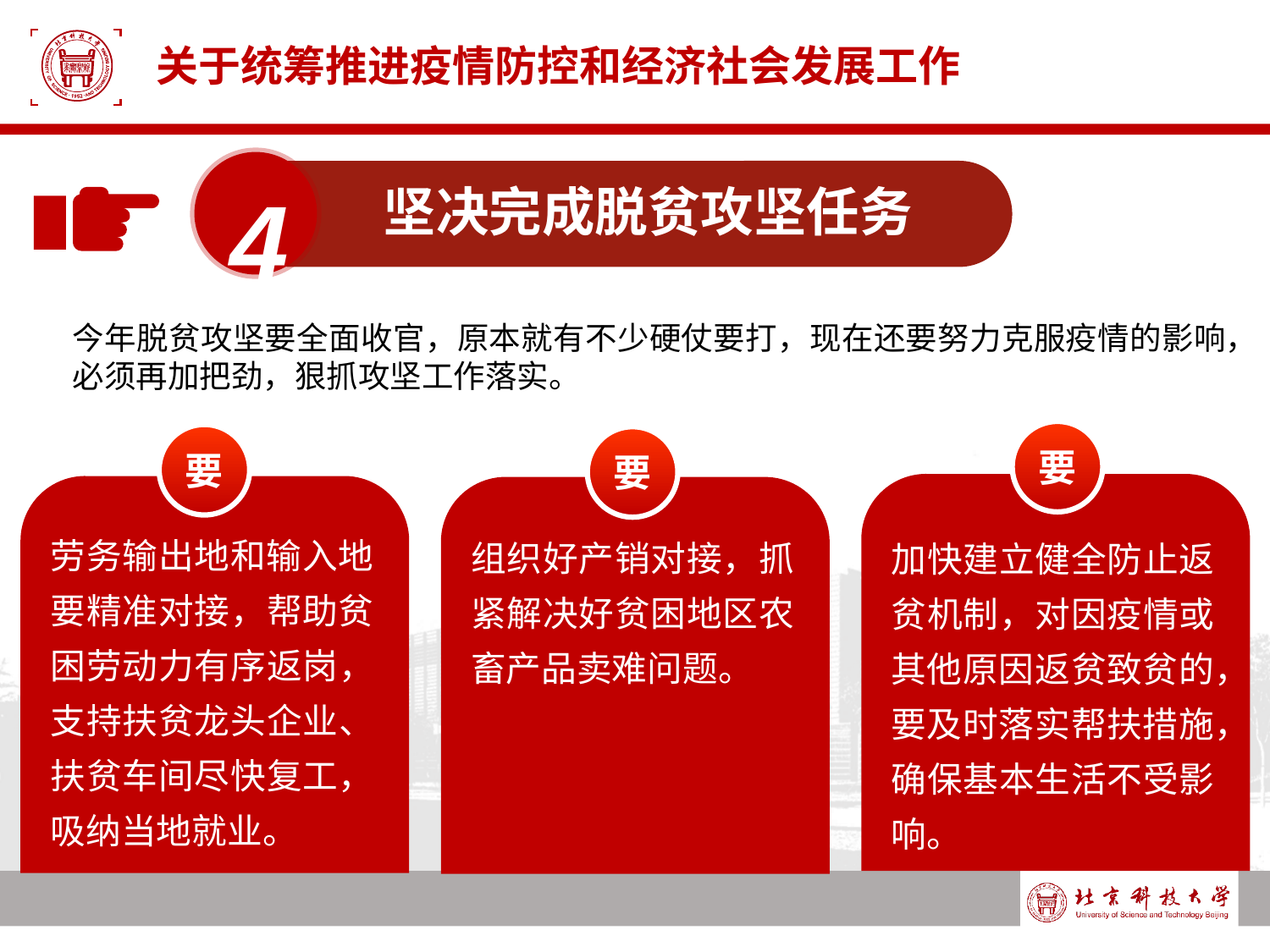

# 关于统筹推进疫情防控和经济社会发展工作
4

坚决完成脱贫攻坚任务

今年脱贫攻坚要全面收官，原本就有不少硬仗要打，现在还要努力克服疫情的影响，必须再加把劲，狠抓攻坚工作落实。
要
要
要

加快建立健全防止返贫机制，对因疫情或其他原因返贫致贫的，要及时落实帮扶措施，确保基本生活不受影响。

劳务输出地和输入地要精准对接，帮助贫困劳动力有序返岗，支持扶贫龙头企业、扶贫车间尽快复工，吸纳当地就业。

组织好产销对接，抓紧解决好贫困地区农畜产品卖难问题。